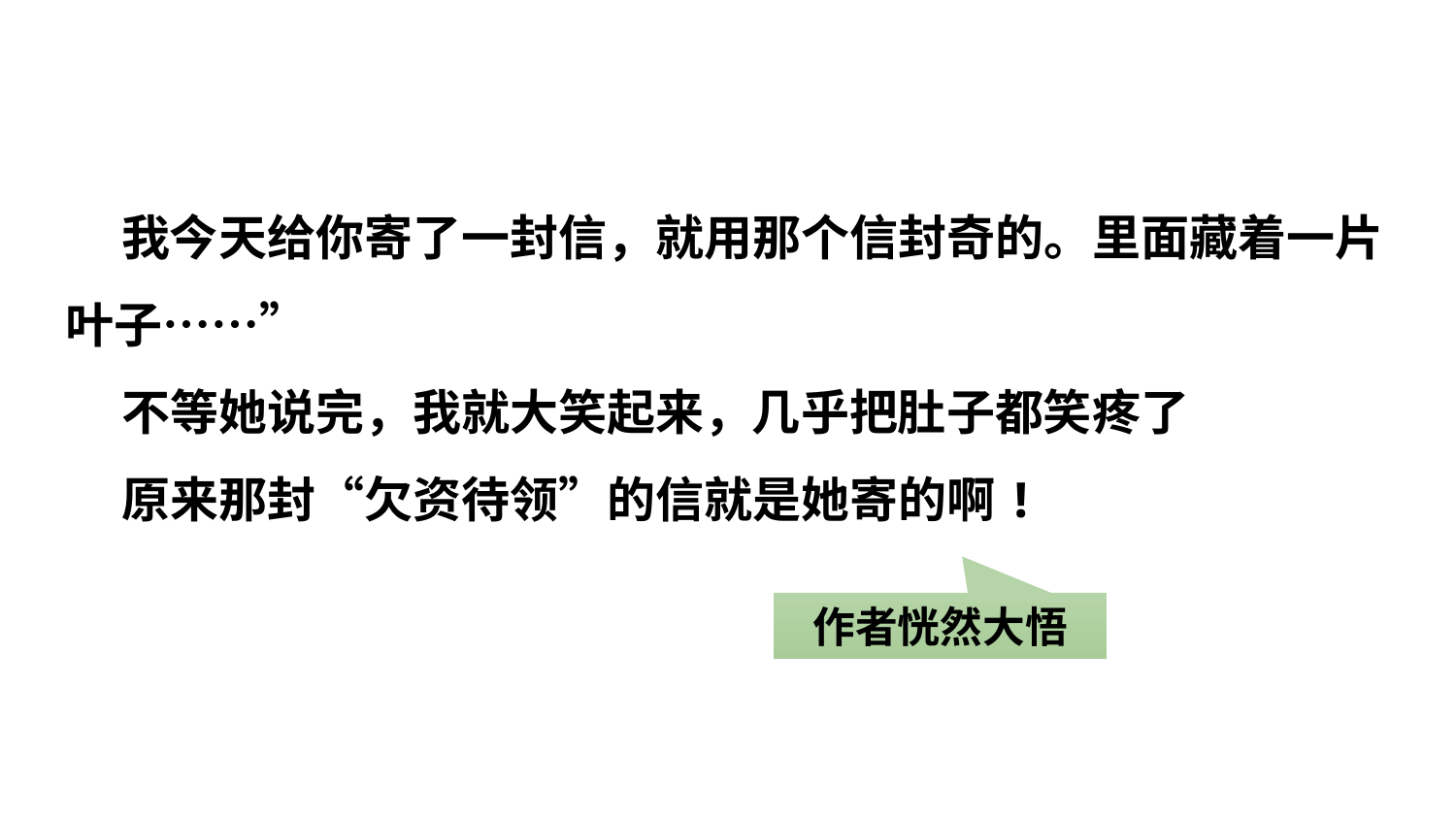

我今天给你寄了一封信，就用那个信封奇的。里面藏着一片叶子……”
    不等她说完，我就大笑起来，几乎把肚子都笑疼了
    原来那封“欠资待领”的信就是她寄的啊!
作者恍然大悟